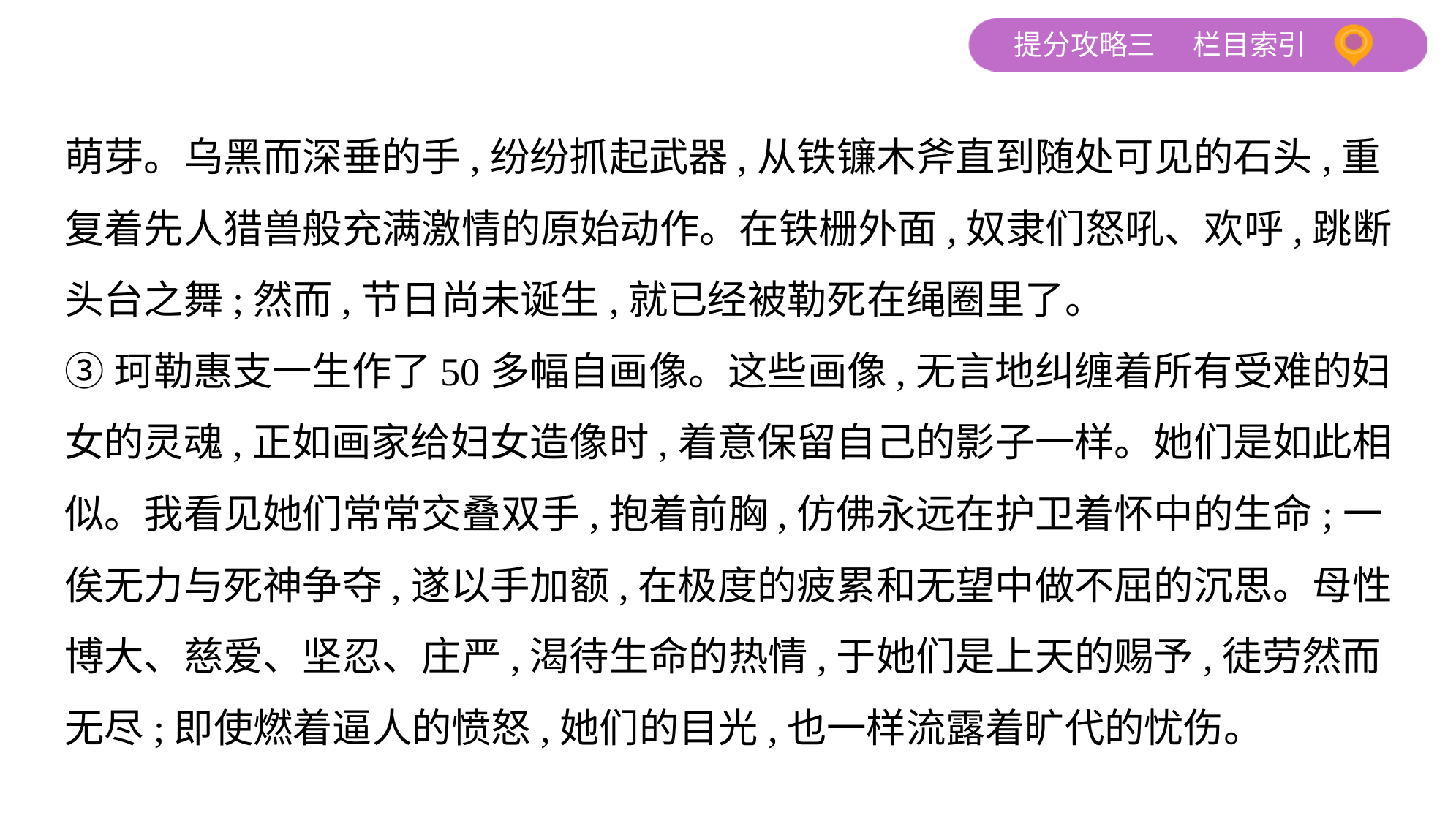

萌芽。乌黑而深垂的手,纷纷抓起武器,从铁镰木斧直到随处可见的石头,重
复着先人猎兽般充满激情的原始动作。在铁栅外面,奴隶们怒吼、欢呼,跳断
头台之舞;然而,节日尚未诞生,就已经被勒死在绳圈里了。
③珂勒惠支一生作了50多幅自画像。这些画像,无言地纠缠着所有受难的妇
女的灵魂,正如画家给妇女造像时,着意保留自己的影子一样。她们是如此相
似。我看见她们常常交叠双手,抱着前胸,仿佛永远在护卫着怀中的生命;一
俟无力与死神争夺,遂以手加额,在极度的疲累和无望中做不屈的沉思。母性
博大、慈爱、坚忍、庄严,渴待生命的热情,于她们是上天的赐予,徒劳然而
无尽;即使燃着逼人的愤怒,她们的目光,也一样流露着旷代的忧伤。